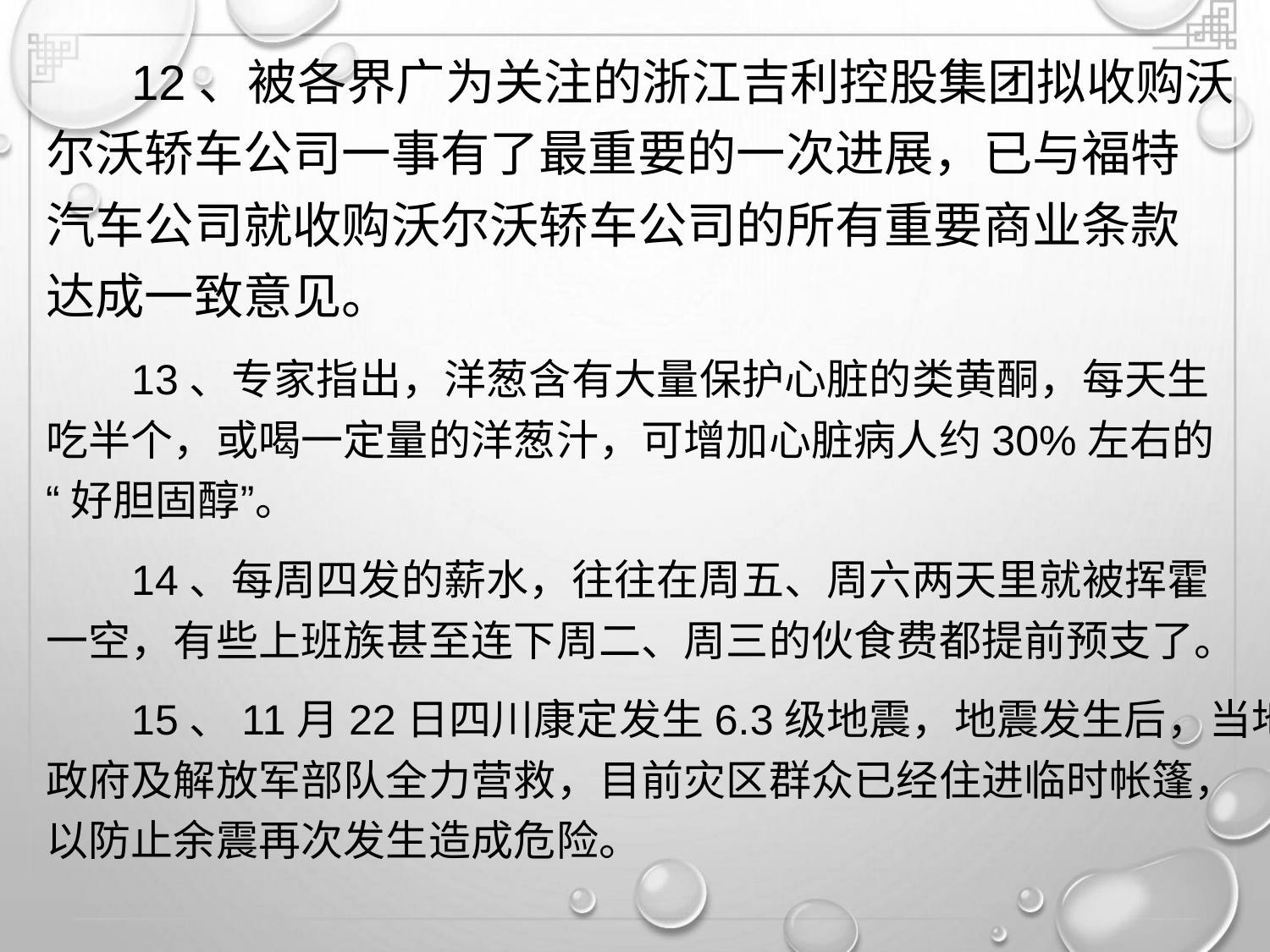

12、被各界广为关注的浙江吉利控股集团拟收购沃
尔沃轿车公司一事有了最重要的一次进展，已与福特
汽车公司就收购沃尔沃轿车公司的所有重要商业条款
达成一致意见。
13、专家指出，洋葱含有大量保护心脏的类黄酮，每天生
吃半个，或喝一定量的洋葱汁，可增加心脏病人约30%左右的
“好胆固醇”。
14、每周四发的薪水，往往在周五、周六两天里就被挥霍
一空，有些上班族甚至连下周二、周三的伙食费都提前预支了。
15、11月22日四川康定发生6.3级地震，地震发生后，当地
政府及解放军部队全力营救，目前灾区群众已经住进临时帐篷，
以防止余震再次发生造成危险。